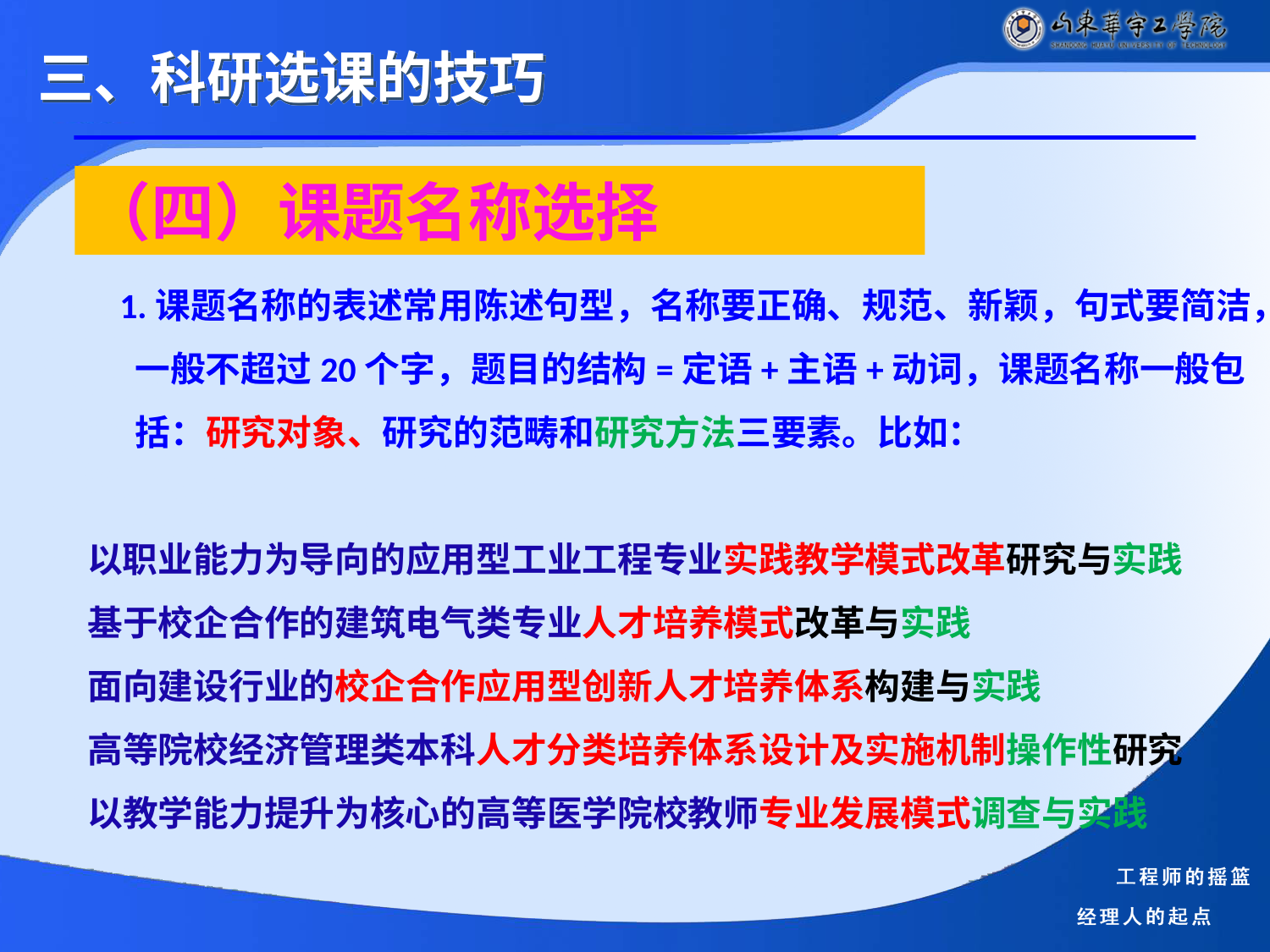

三、科研选课的技巧

（四）课题名称选择
    1.课题名称的表述常用陈述句型，名称要正确、规范、新颖，句式要简洁，一般不超过20个字，题目的结构=定语+主语+动词，课题名称一般包括：研究对象、研究的范畴和研究方法三要素。比如：

以职业能力为导向的应用型工业工程专业实践教学模式改革研究与实践
基于校企合作的建筑电气类专业人才培养模式改革与实践
面向建设行业的校企合作应用型创新人才培养体系构建与实践
高等院校经济管理类本科人才分类培养体系设计及实施机制操作性研究
以教学能力提升为核心的高等医学院校教师专业发展模式调查与实践